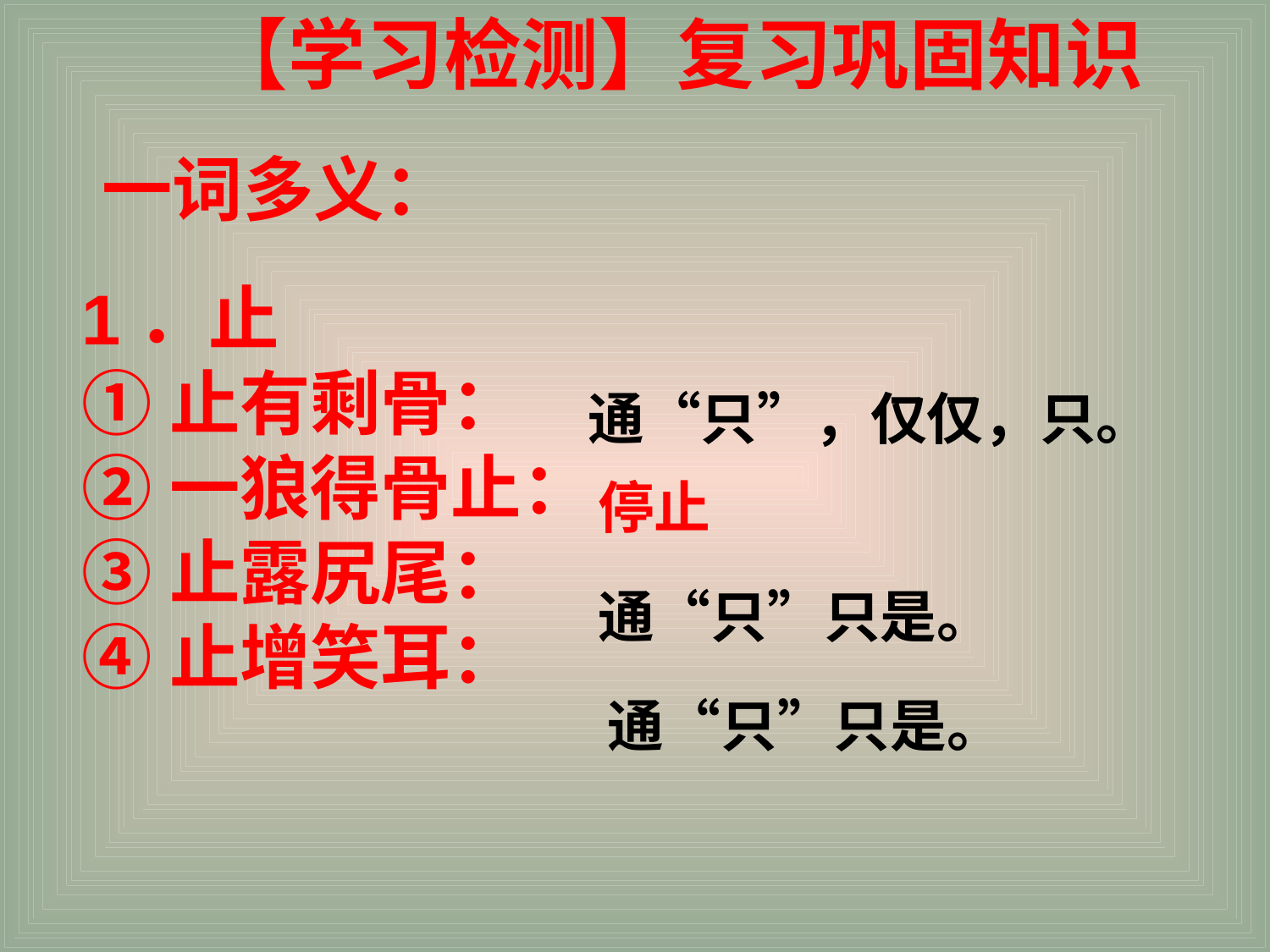

【学习检测】复习巩固知识
一词多义：
1．止
①止有剩骨：
②一狼得骨止：
③止露尻尾：
④止增笑耳：
通“只”，仅仅，只。
停止
通“只”只是。

通“只”只是。